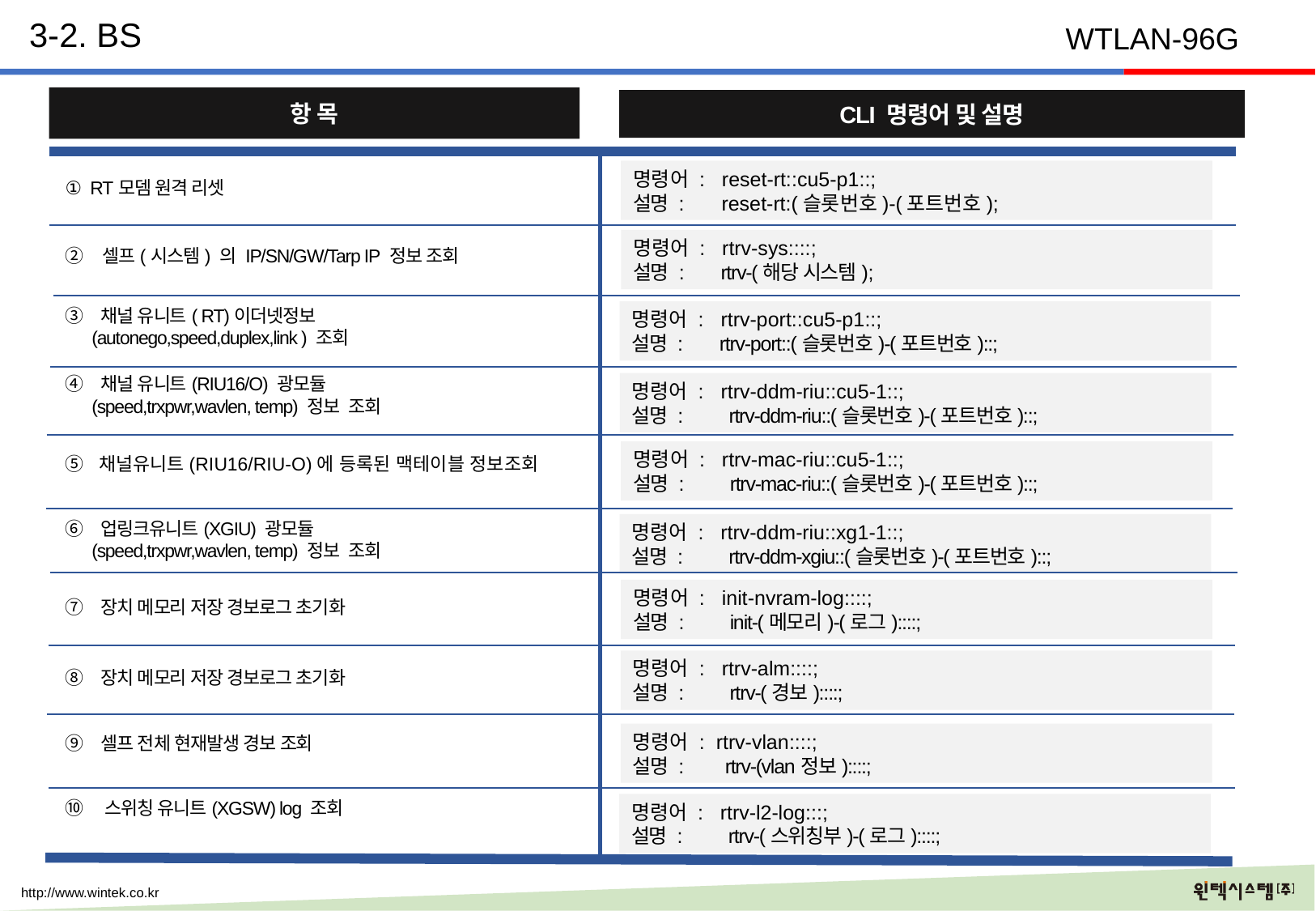

3-2. BS
WTLAN-96G

항 목
CLI 명령어 및 설명
①  RT모뎀 원격 리셋
명령어 :   reset-rt::cu5-p1::;
설명 :        reset-rt:(슬롯번호)-(포트번호);
②   셀프(시스템) 의 IP/SN/GW/Tarp IP 정보 조회
명령어 :   rtrv-sys::::;
설명 :        rtrv-(해당 시스템);
③   채널 유니트( RT)이더넷정보
      (autonego,speed,duplex,link ) 조회
명령어 :   rtrv-port::cu5-p1::;
설명 :        rtrv-port::(슬롯번호)-(포트번호)::;
④   채널 유니트(RIU16/O) 광모듈
      (speed,trxpwr,wavlen, temp) 정보  조회
명령어 :   rtrv-ddm-riu::cu5-1::;
설명 :          rtrv-ddm-riu::(슬롯번호)-(포트번호)::;
명령어 :   rtrv-mac-riu::cu5-1::;
설명 :          rtrv-mac-riu::(슬롯번호)-(포트번호)::;
⑤  채널유니트(RIU16/RIU-O)에 등록된 맥테이블 정보조회

⑥   업링크유니트(XGIU) 광모듈
      (speed,trxpwr,wavlen, temp) 정보  조회
명령어 :   rtrv-ddm-riu::xg1-1::;
설명 :          rtrv-ddm-xgiu::(슬롯번호)-(포트번호)::;
⑦   장치 메모리 저장 경보로그 초기화
명령어 :   init-nvram-log::::;
설명 :          init-(메모리)-(로그)::::;
명령어 :   rtrv-alm::::;
설명 :          rtrv-(경보)::::;
⑧   장치 메모리 저장 경보로그 초기화

명령어 :  rtrv-vlan::::;
설명 :         rtrv-(vlan정보)::::;
⑨   셀프 전체 현재발생 경보 조회

 ⑩    스위칭 유니트(XGSW) log 조회

명령어 :   rtrv-l2-log:::;
설명 :          rtrv-(스위칭부)-(로그)::::;